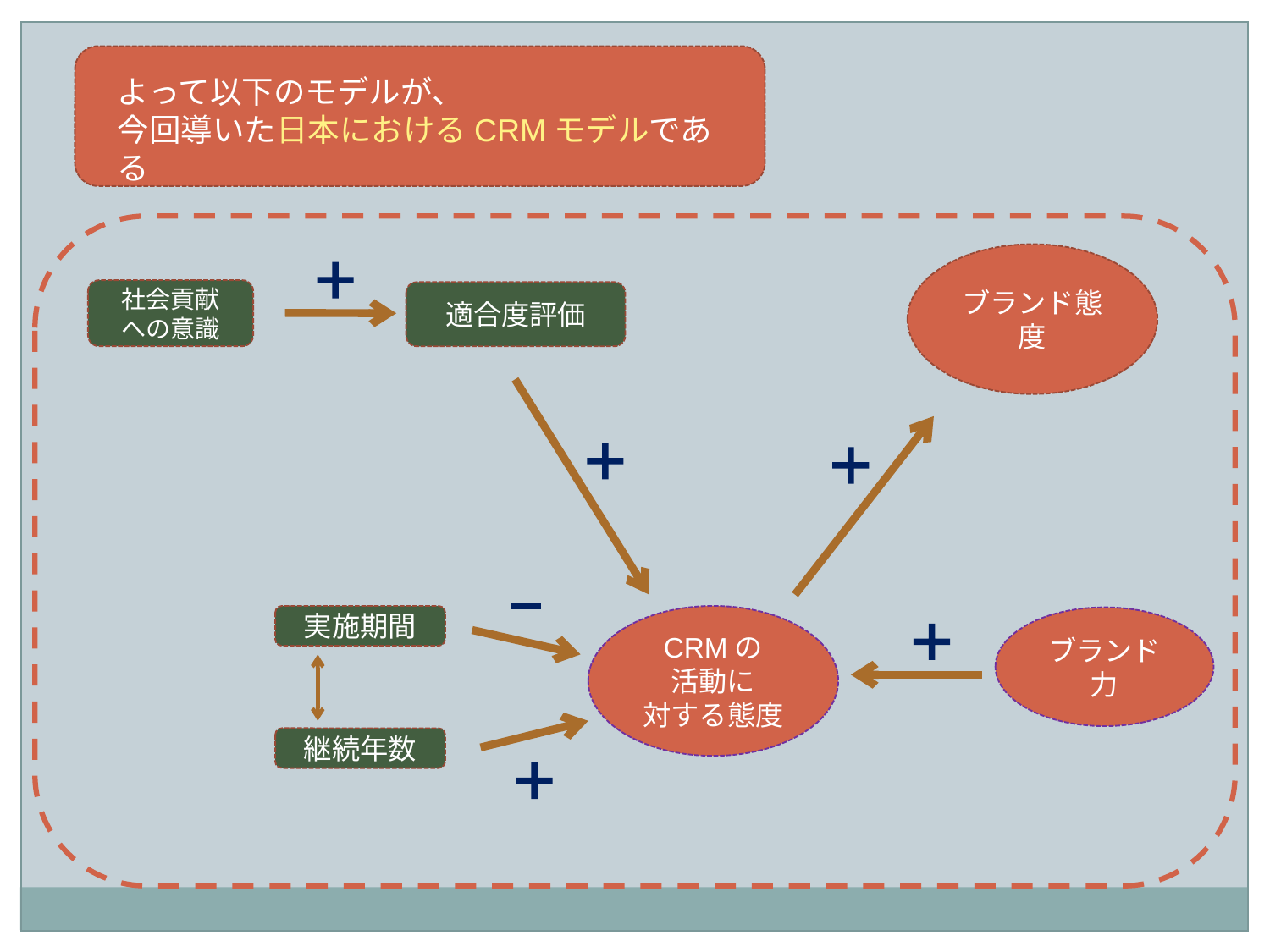

よって以下のモデルが、
今回導いた日本におけるCRMモデルである

ブランド態度

社会貢献
への意識
適合度評価

実施期間
CRMの
活動に
対する態度
ブランド力

継続年数